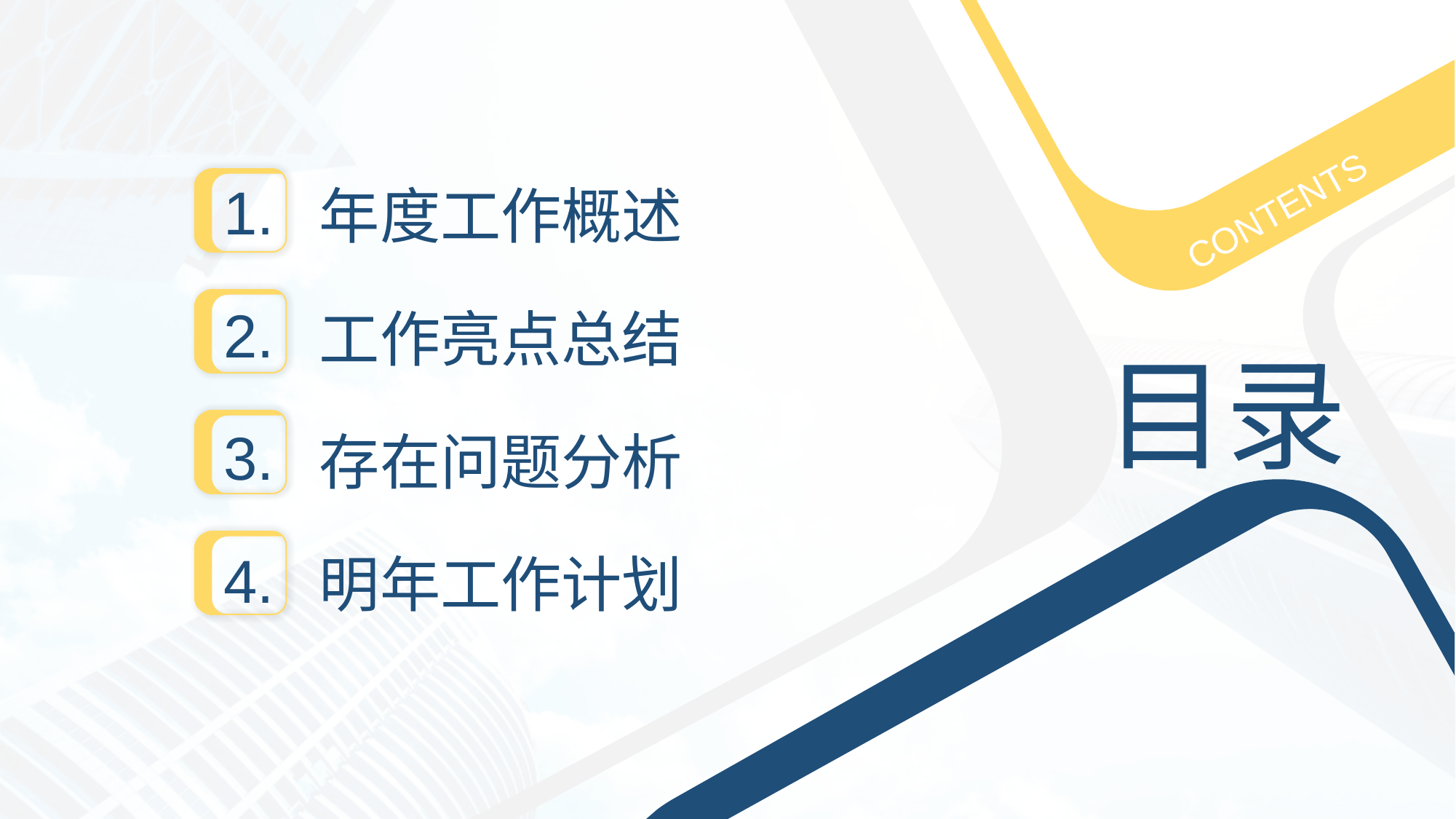

1.

年度工作概述
CONTENTS

2.
工作亮点总结
目录

3.
存在问题分析

4.
明年工作计划